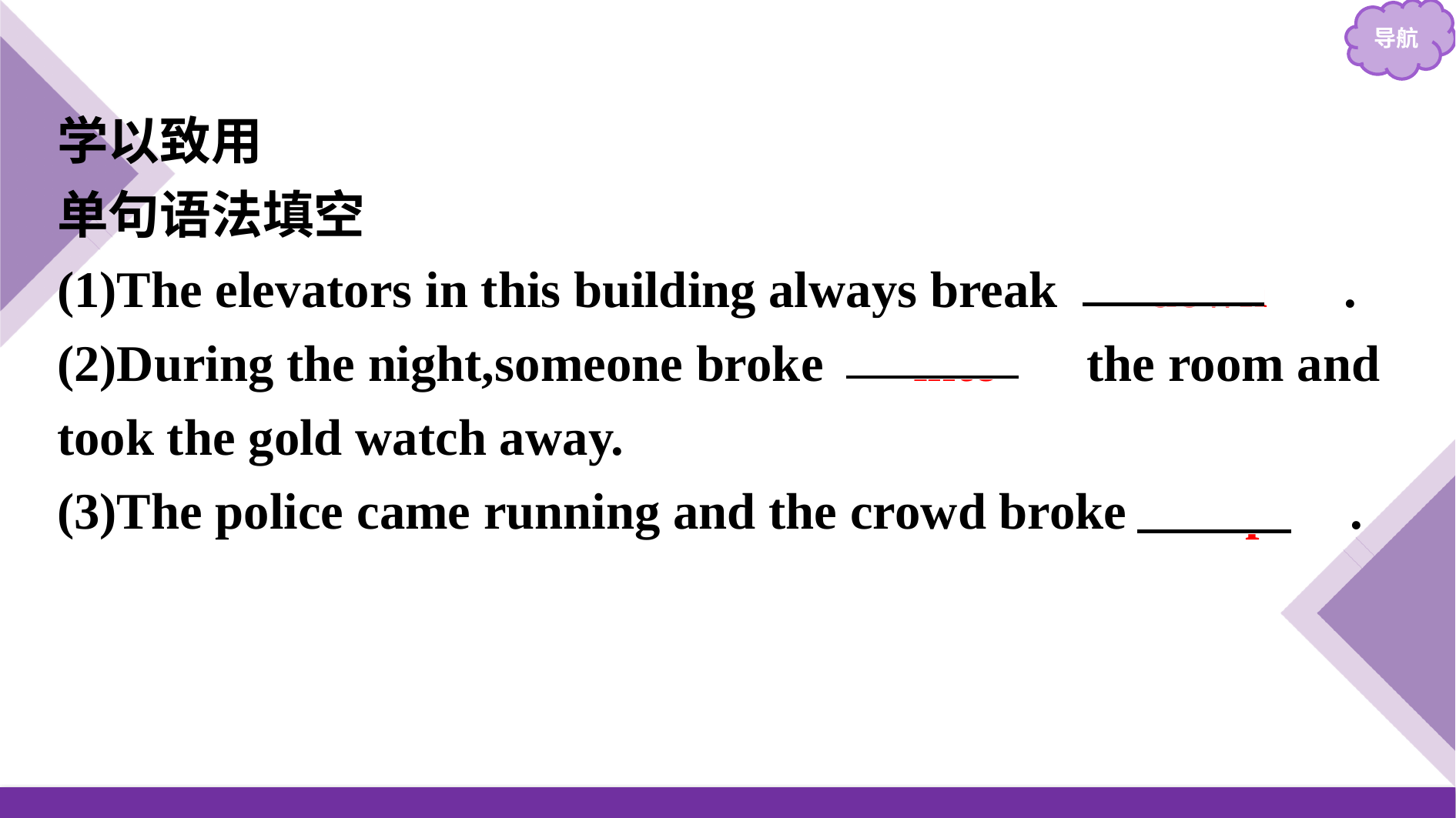

学以致用
单句语法填空
(1)The elevators in this building always break 　down　.
(2)During the night,someone broke 　into　 the room and took the gold watch away.
(3)The police came running and the crowd broke 　up　.